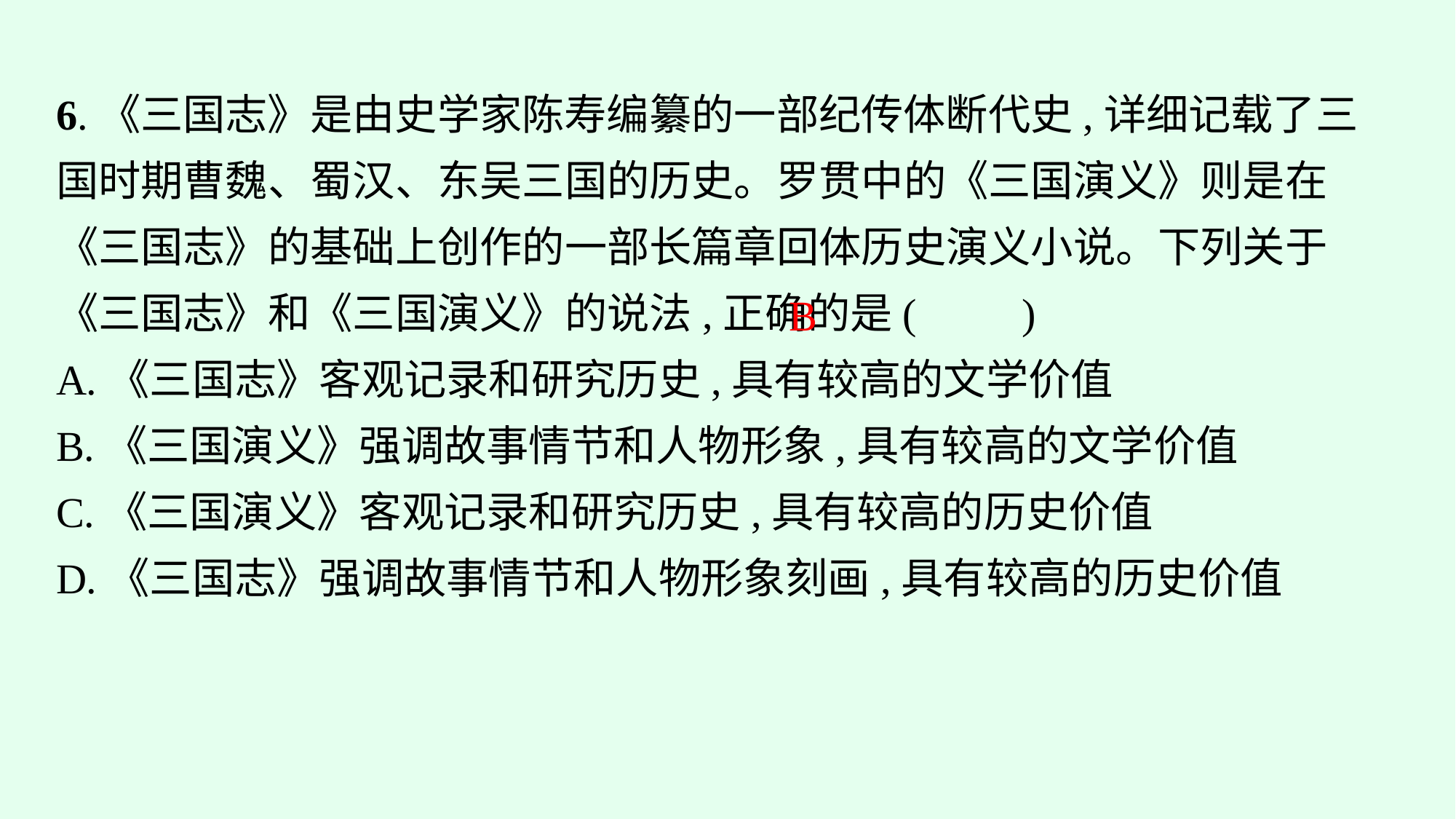

6.《三国志》是由史学家陈寿编纂的一部纪传体断代史,详细记载了三国时期曹魏、蜀汉、东吴三国的历史。罗贯中的《三国演义》则是在《三国志》的基础上创作的一部长篇章回体历史演义小说。下列关于《三国志》和《三国演义》的说法,正确的是(　　)
A.《三国志》客观记录和研究历史,具有较高的文学价值
B.《三国演义》强调故事情节和人物形象,具有较高的文学价值
C.《三国演义》客观记录和研究历史,具有较高的历史价值
D.《三国志》强调故事情节和人物形象刻画,具有较高的历史价值
B